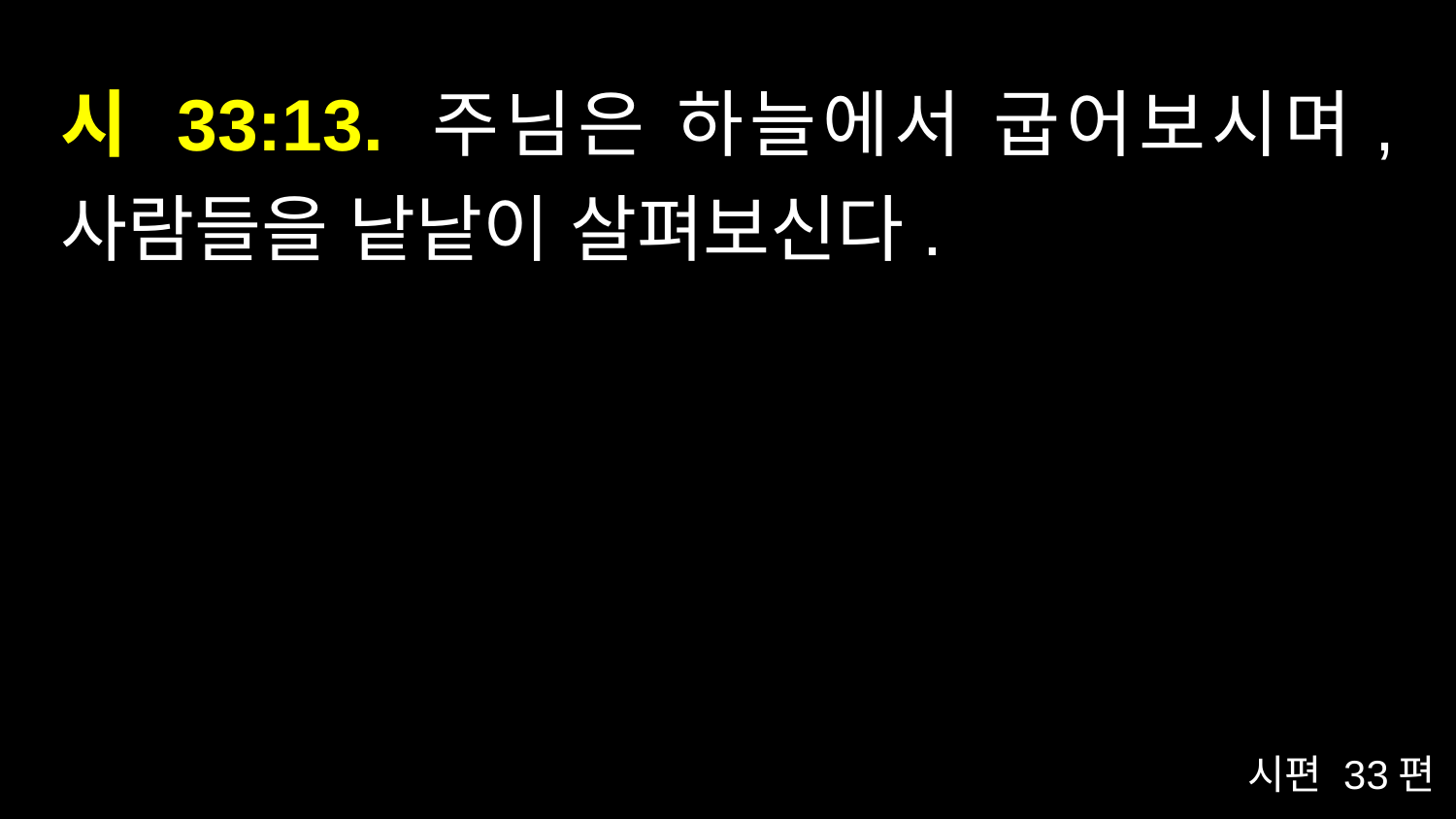

# 시 33:13. 주님은 하늘에서 굽어보시며, 사람들을 낱낱이 살펴보신다.
시편 33편